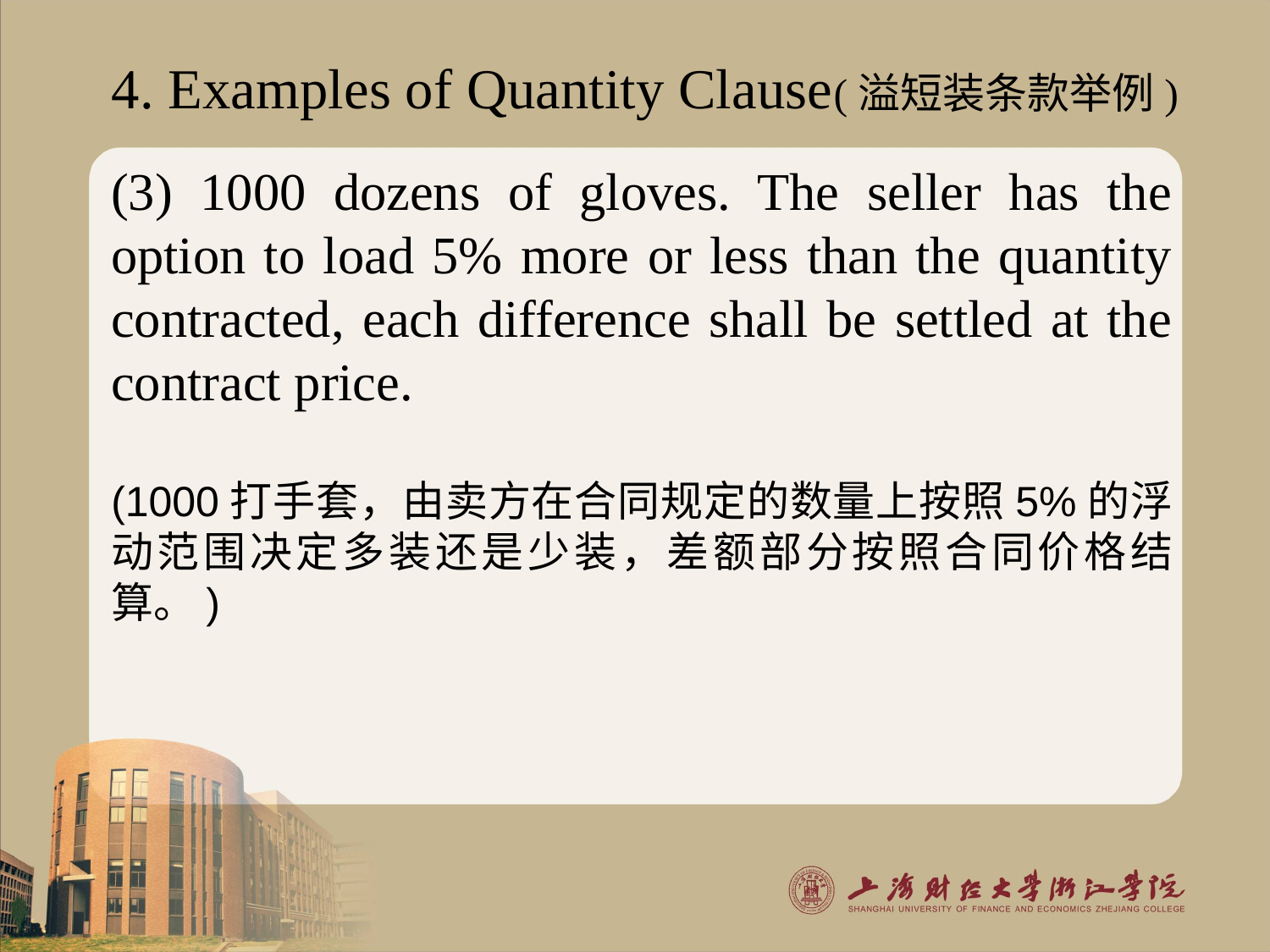

4. Examples of Quantity Clause(溢短装条款举例)
(3) 1000 dozens of gloves. The seller has the option to load 5% more or less than the quantity contracted, each difference shall be settled at the contract price.

(1000打手套，由卖方在合同规定的数量上按照5%的浮动范围决定多装还是少装，差额部分按照合同价格结算。)